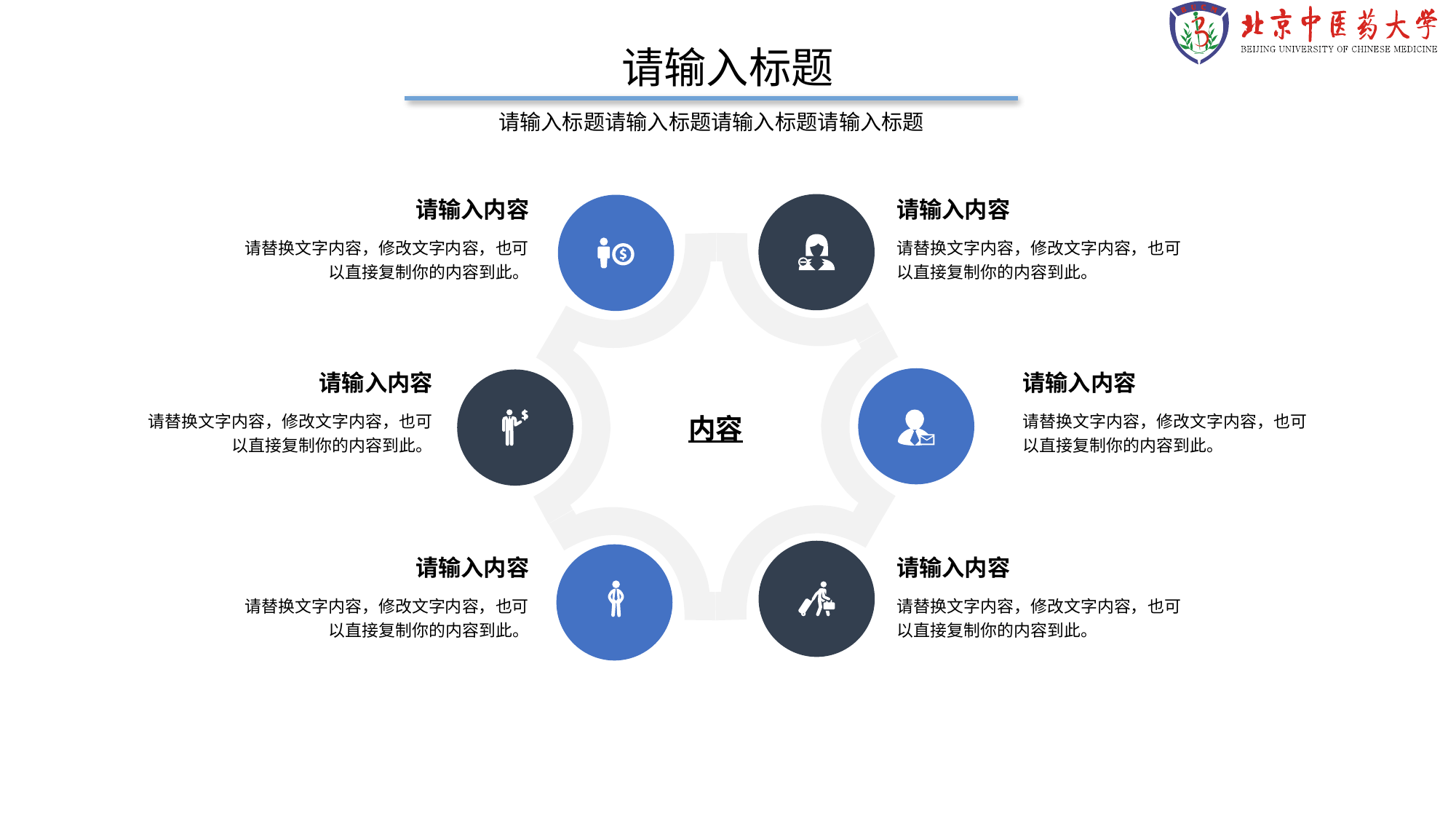

请输入标题
请输入标题请输入标题请输入标题请输入标题
请输入内容
请替换文字内容，修改文字内容，也可以直接复制你的内容到此。
请输入内容
请替换文字内容，修改文字内容，也可以直接复制你的内容到此。

请输入内容
请替换文字内容，修改文字内容，也可以直接复制你的内容到此。
请输入内容
请替换文字内容，修改文字内容，也可以直接复制你的内容到此。

内容

请输入内容
请替换文字内容，修改文字内容，也可以直接复制你的内容到此。
请输入内容
请替换文字内容，修改文字内容，也可以直接复制你的内容到此。